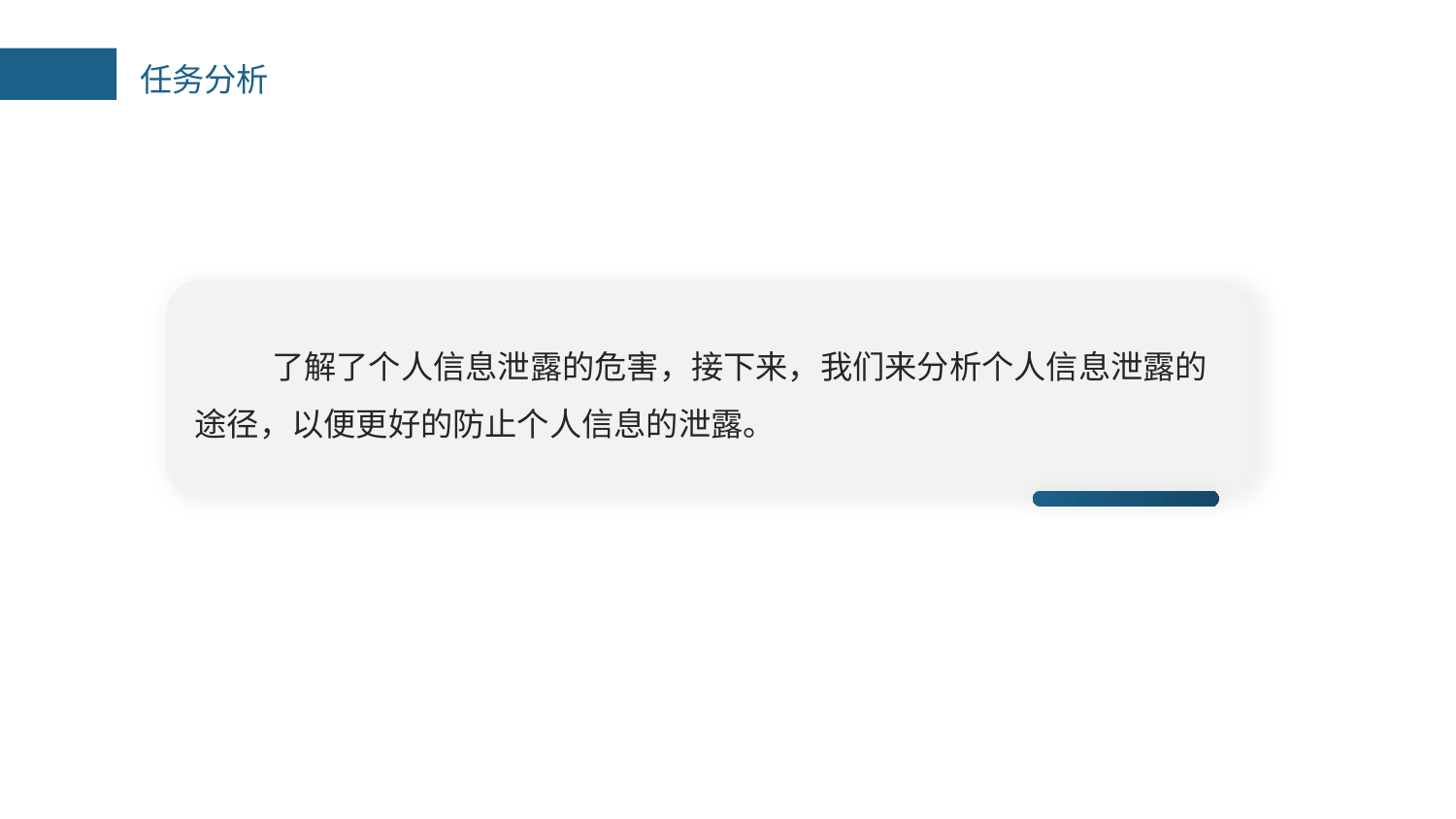

任务分析

了解了个人信息泄露的危害，接下来，我们来分析个人信息泄露的途径，以便更好的防止个人信息的泄露。